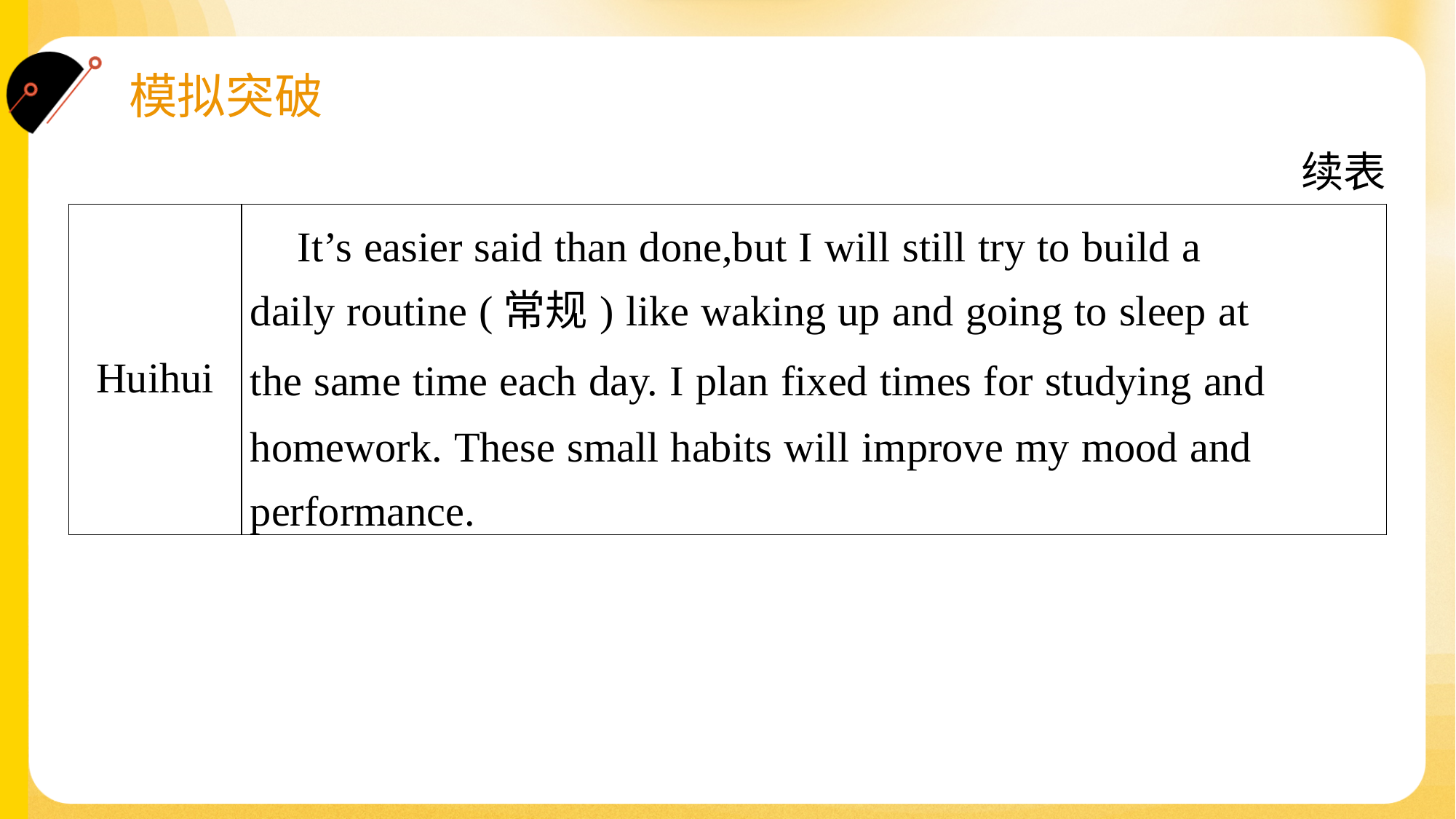

续表
| Huihui | It’s easier said than done,but I will still try to build a daily routine (常规) like waking up and going to sleep at the same time each day. I plan fixed times for studying and homework. These small habits will improve my mood and performance. |
| --- | --- |